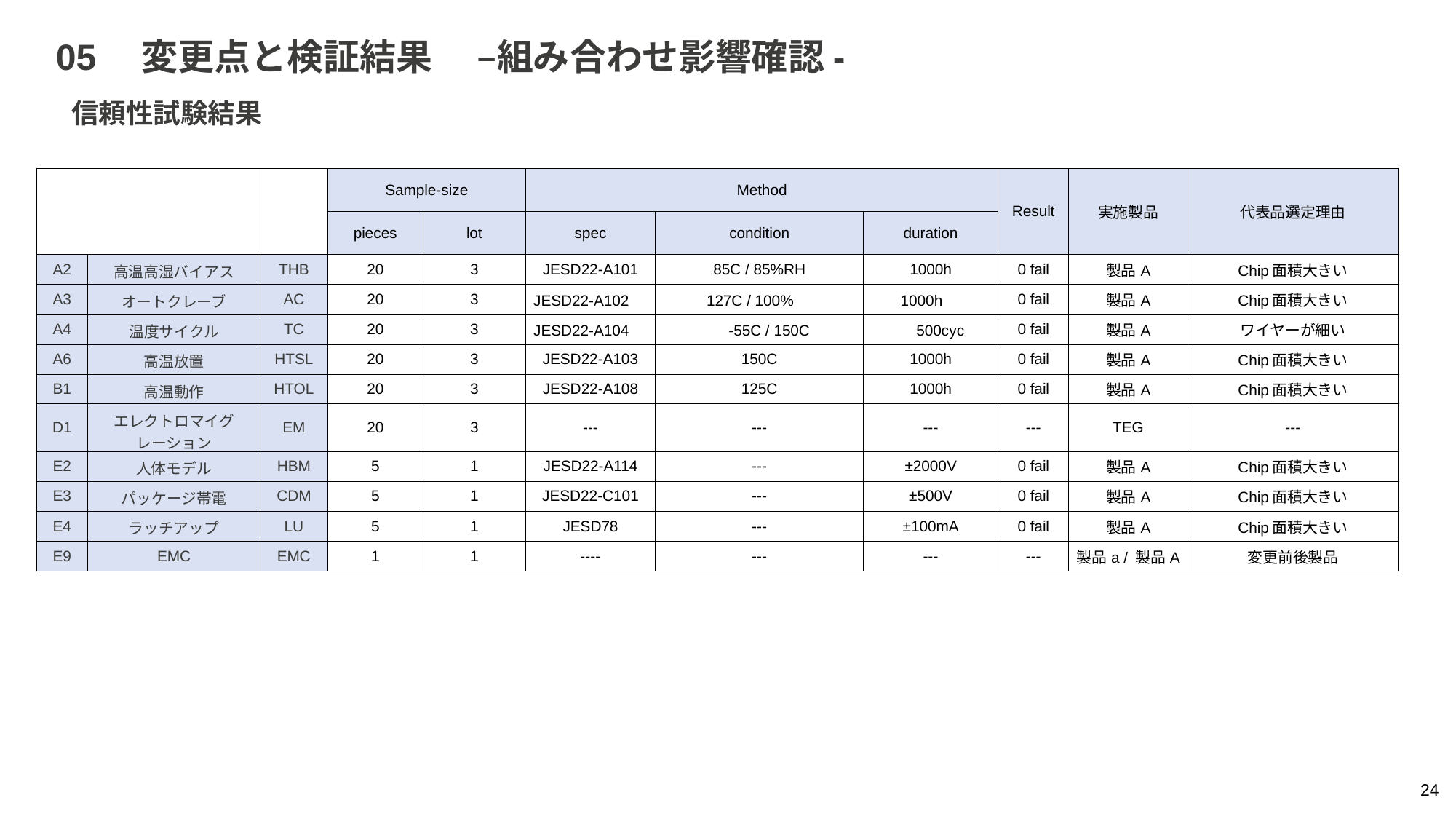

# 05　変更点と検証結果　 –組み合わせ影響確認-
信頼性試験結果
|  |  |  | Sample-size |  | Method |  |  | Result | 実施製品 | 代表品選定理由 |
| --- | --- | --- | --- | --- | --- | --- | --- | --- | --- | --- |
|  |  |  | pieces | lot | spec | condition | duration |  |  |  |
| A2 | 高温高湿バイアス | THB | 20 | 3 | JESD22-A101 | 85C / 85%RH | 1000h | 0 fail | 製品A | Chip面積大きい |
| A3 | オートクレーブ | AC | 20 | 3 | JESD22-A102 | 127C / 100% | 1000h | 0 fail | 製品A | Chip面積大きい |
| A4 | 温度サイクル | TC | 20 | 3 | JESD22-A104 | -55C / 150C | 500cyc | 0 fail | 製品A | ワイヤーが細い |
| A6 | 高温放置 | HTSL | 20 | 3 | JESD22-A103 | 150C | 1000h | 0 fail | 製品A | Chip面積大きい |
| B1 | 高温動作 | HTOL | 20 | 3 | JESD22-A108 | 125C | 1000h | 0 fail | 製品A | Chip面積大きい |
| D1 | エレクトロマイグレーション | EM | 20 | 3 | --- | --- | --- | --- | TEG | --- |
| E2 | 人体モデル | HBM | 5 | 1 | JESD22-A114 | --- | ±2000V | 0 fail | 製品A | Chip面積大きい |
| E3 | パッケージ帯電 | CDM | 5 | 1 | JESD22-C101 | --- | ±500V | 0 fail | 製品A | Chip面積大きい |
| E4 | ラッチアップ | LU | 5 | 1 | JESD78 | --- | ±100mA | 0 fail | 製品A | Chip面積大きい |
| E9 | EMC | EMC | 1 | 1 | ---- | --- | --- | --- | 製品a / 製品A | 変更前後製品 |